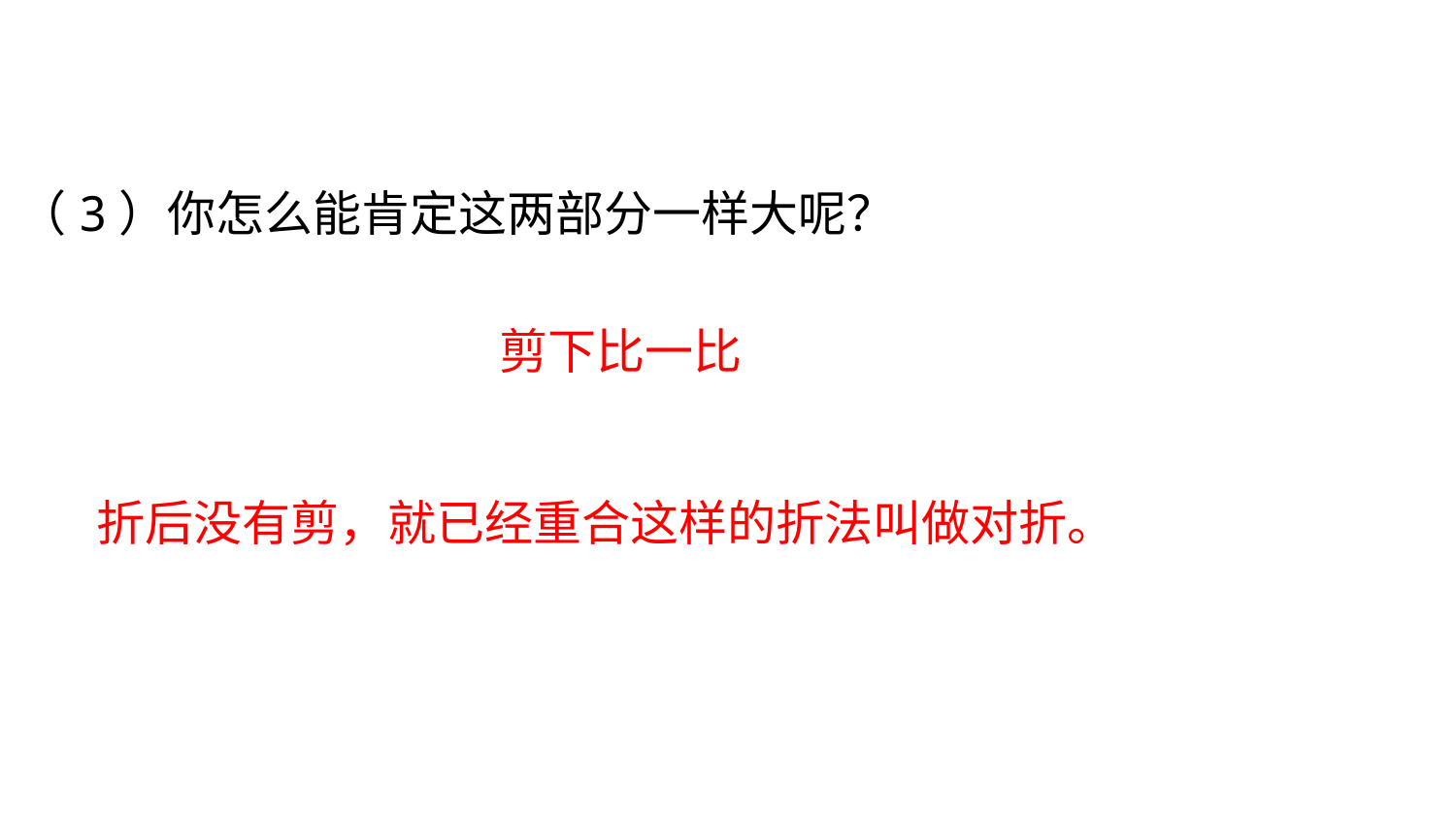

（3）你怎么能肯定这两部分一样大呢？
剪下比一比
折后没有剪，就已经重合这样的折法叫做对折。